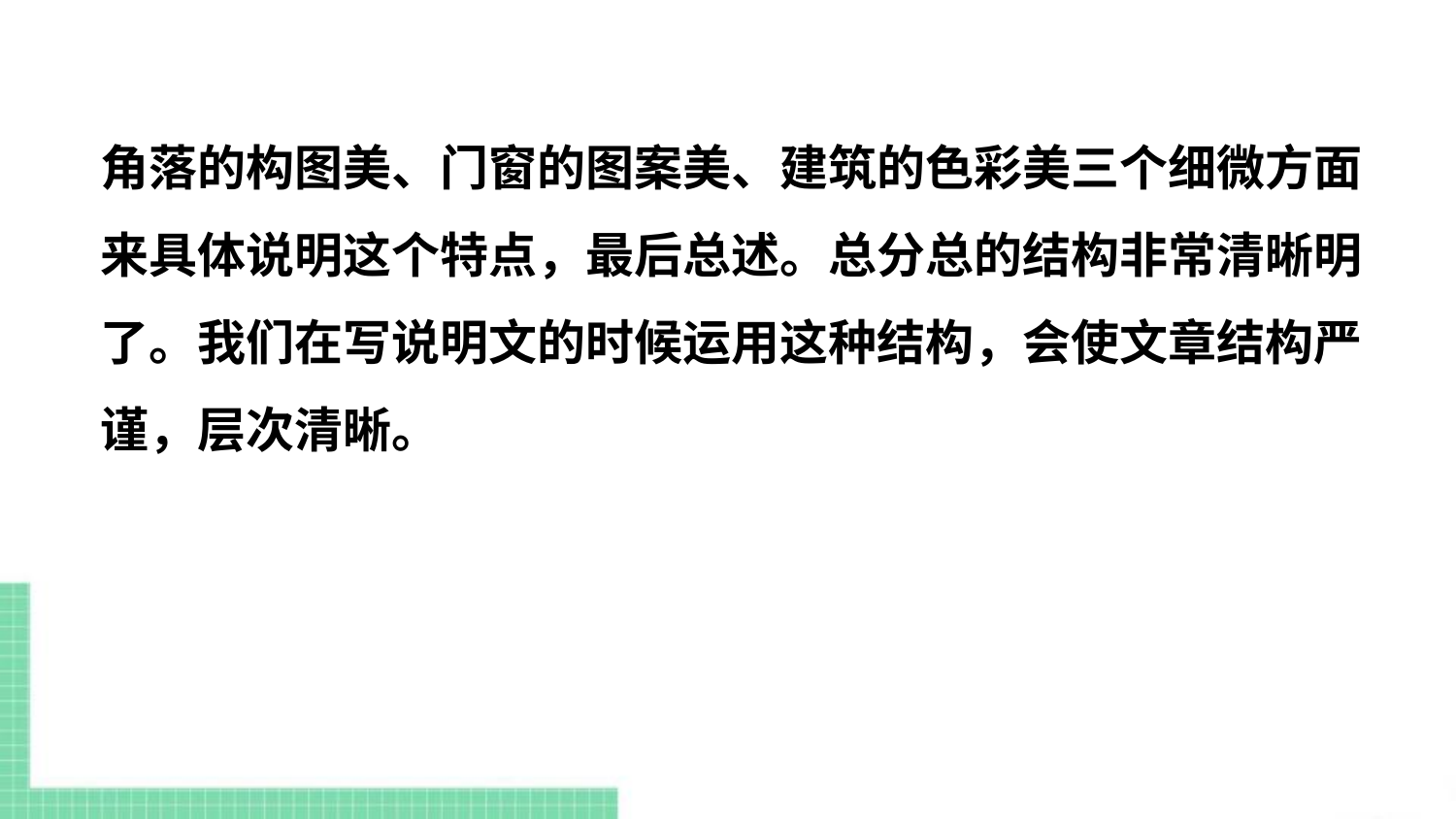

角落的构图美、门窗的图案美、建筑的色彩美三个细微方面来具体说明这个特点，最后总述。总分总的结构非常清晰明了。我们在写说明文的时候运用这种结构，会使文章结构严谨，层次清晰。